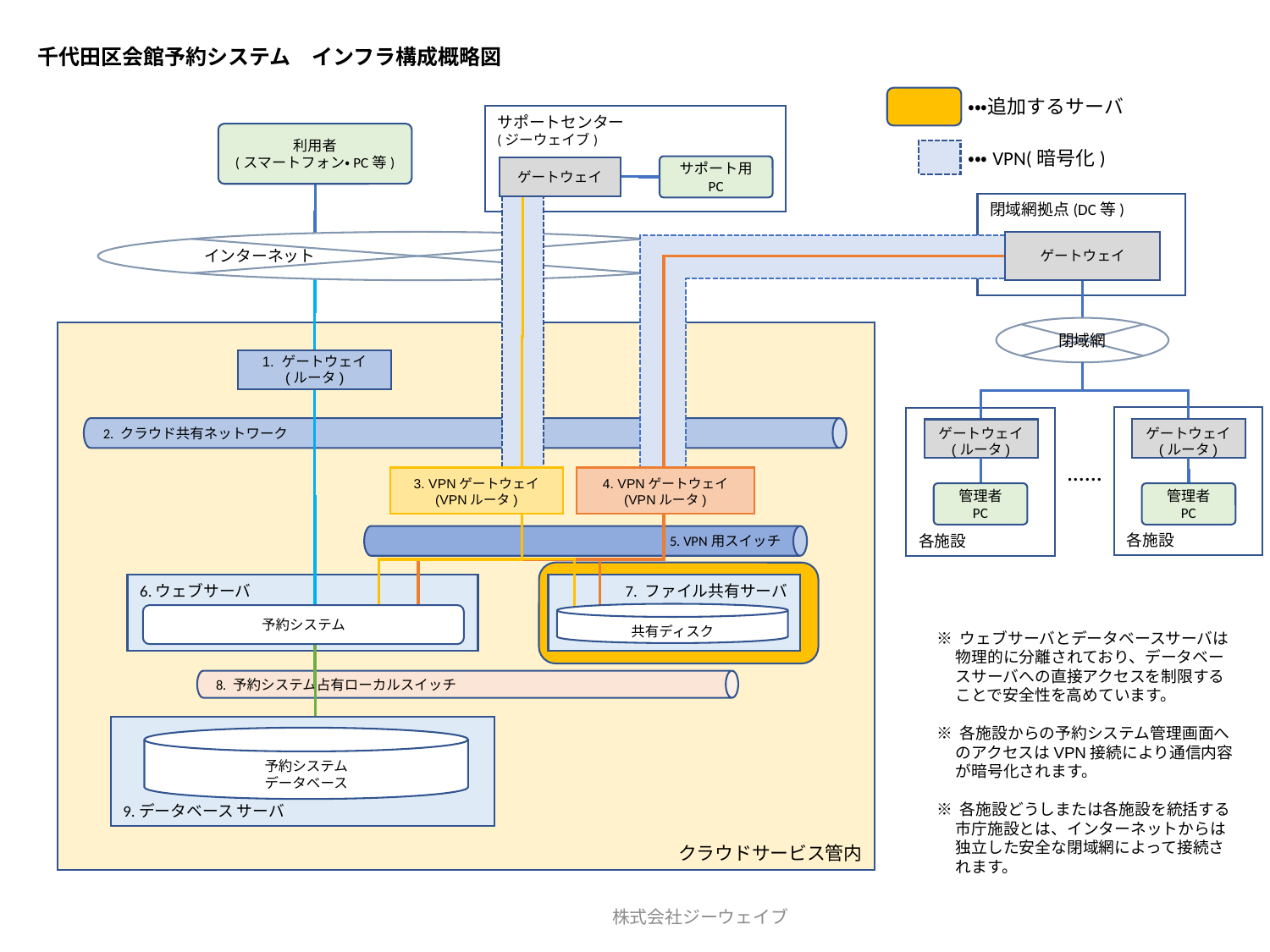

# 千代田区会館予約システム　インフラ構成概略図
2. クラウド共有ネットワーク

・・・追加するサーバ
サポートセンター
(ジーウェイブ)
利用者
(スマートフォン・PC等)
・・・VPN(暗号化)

サポート用
PC
ゲートウェイ

閉域網拠点(DC等)
インターネット
ゲートウェイ

閉域網
5. VPN用スイッチ
クラウドサービス管内
1. ゲートウェイ
(ルータ)

各施設
各施設
8. 予約システム占有ローカルスイッチ
ゲートウェイ
(ルータ)
ゲートウェイ
(ルータ)
......
3. VPNゲートウェイ
(VPNルータ)
4. VPNゲートウェイ
(VPNルータ)

管理者
PC
管理者
PC

6.ウェブサーバ
7. ファイル共有サーバ
共有ディスク
予約システム

※ ウェブサーバとデータベースサーバは物理的に分離されており、データベースサーバへの直接アクセスを制限することで安全性を高めています。

※ 各施設からの予約システム管理画面へのアクセスはVPN接続により通信内容が暗号化されます。

※ 各施設どうしまたは各施設を統括する市庁施設とは、インターネットからは独立した安全な閉域網によって接続されます。
9.データベース サーバ
予約システム
データベース

株式会社ジーウェイブ